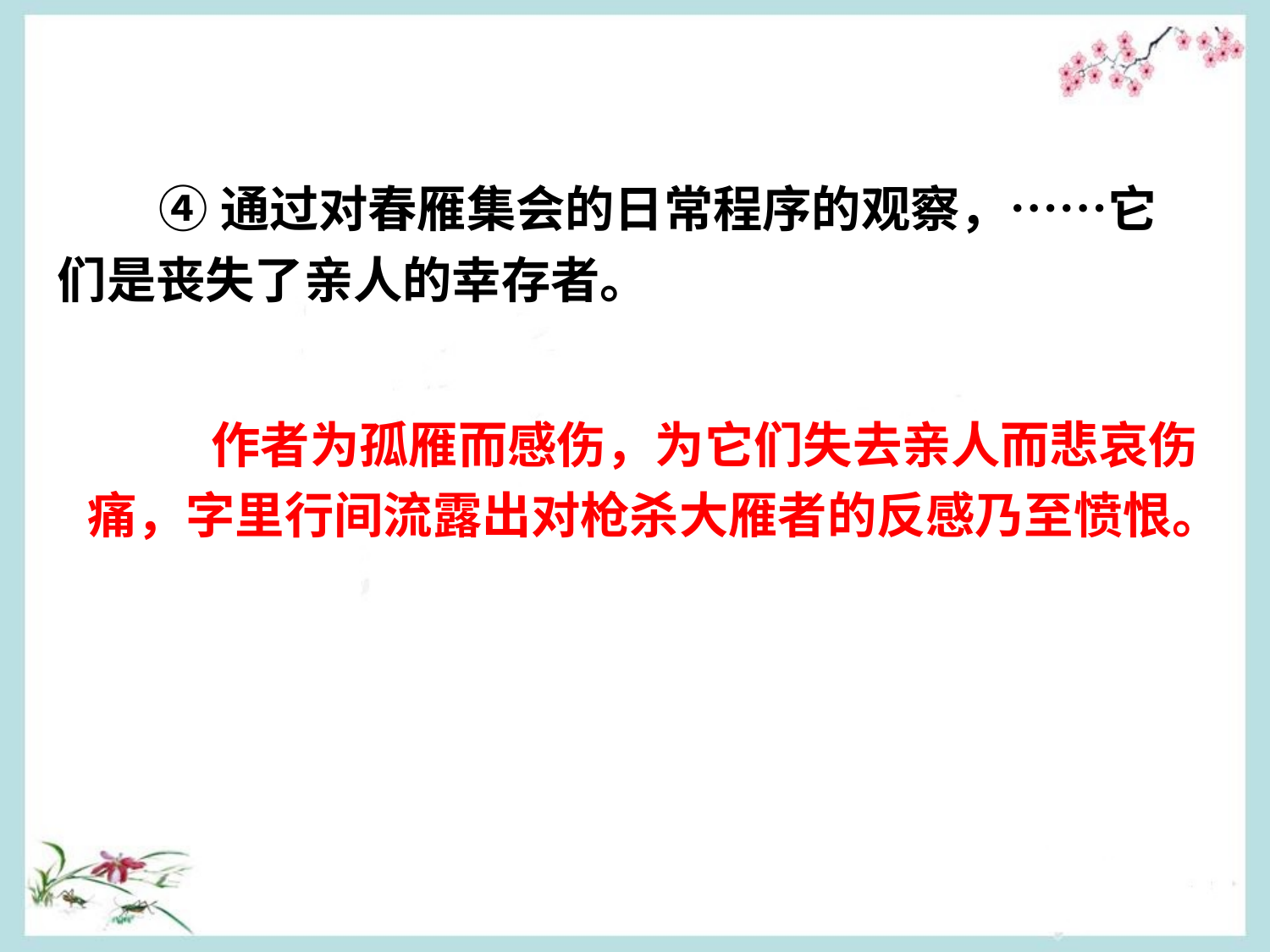

④通过对春雁集会的日常程序的观察，……它们是丧失了亲人的幸存者。
          作者为孤雁而感伤，为它们失去亲人而悲哀伤痛，字里行间流露出对枪杀大雁者的反感乃至愤恨。